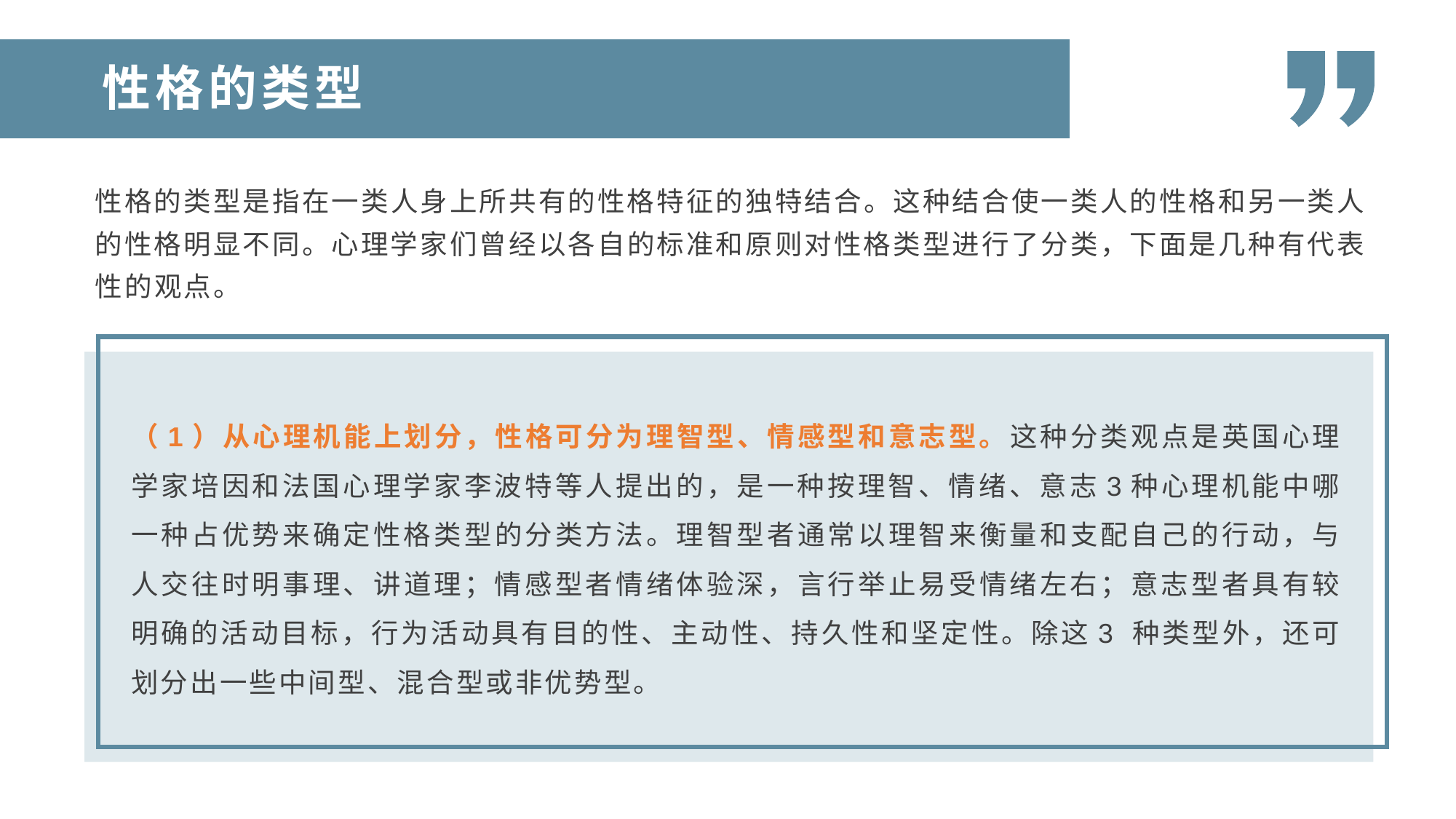

性格的类型
性格的类型是指在一类人身上所共有的性格特征的独特结合。这种结合使一类人的性格和另一类人的性格明显不同。心理学家们曾经以各自的标准和原则对性格类型进行了分类，下面是几种有代表性的观点。

（1）从心理机能上划分，性格可分为理智型、情感型和意志型。这种分类观点是英国心理学家培因和法国心理学家李波特等人提出的，是一种按理智、情绪、意志3种心理机能中哪一种占优势来确定性格类型的分类方法。理智型者通常以理智来衡量和支配自己的行动，与人交往时明事理、讲道理；情感型者情绪体验深，言行举止易受情绪左右；意志型者具有较明确的活动目标，行为活动具有目的性、主动性、持久性和坚定性。除这3 种类型外，还可划分出一些中间型、混合型或非优势型。